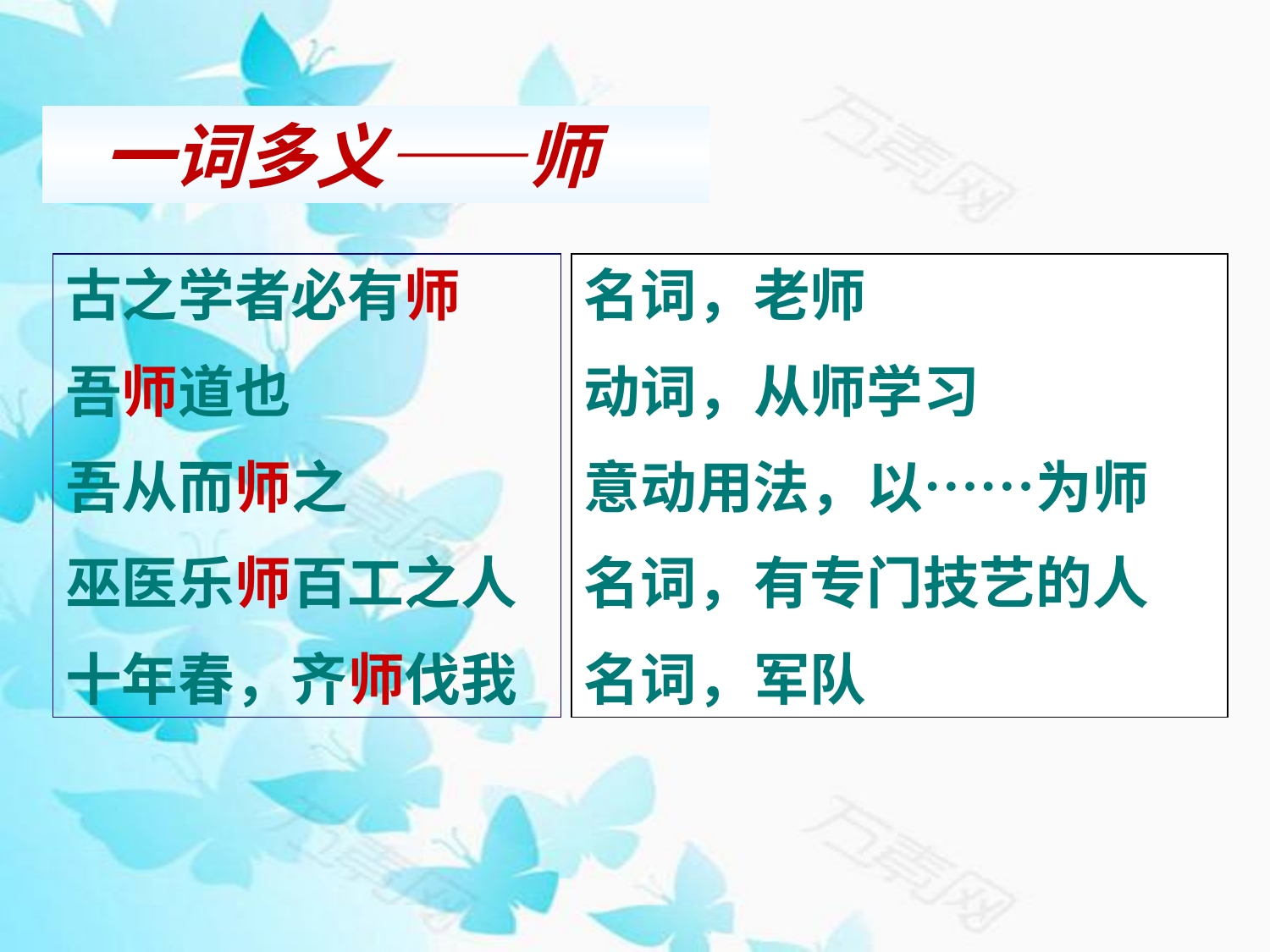

一词多义——师
古之学者必有师
吾师道也
吾从而师之
巫医乐师百工之人
十年春，齐师伐我
名词，老师
动词，从师学习
意动用法，以……为师
名词，有专门技艺的人
名词，军队